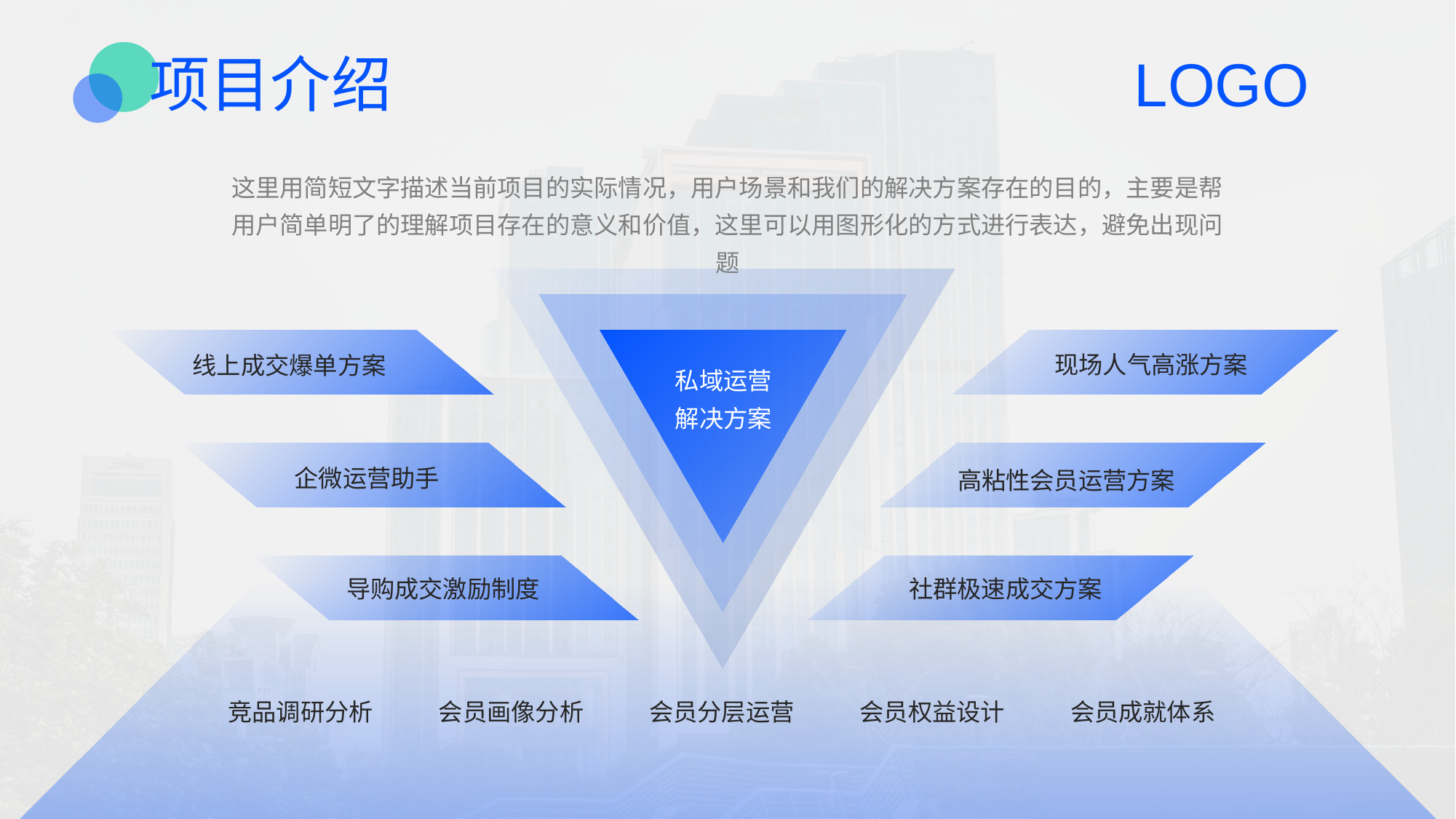

项目介绍
这里用简短文字描述当前项目的实际情况，用户场景和我们的解决方案存在的目的，主要是帮用户简单明了的理解项目存在的意义和价值，这里可以用图形化的方式进行表达，避免出现问题

现场人气高涨方案
线上成交爆单方案
私域运营
解决方案
企微运营助手
高粘性会员运营方案
导购成交激励制度
社群极速成交方案

竞品调研分析
会员画像分析
会员分层运营
会员权益设计
会员成就体系